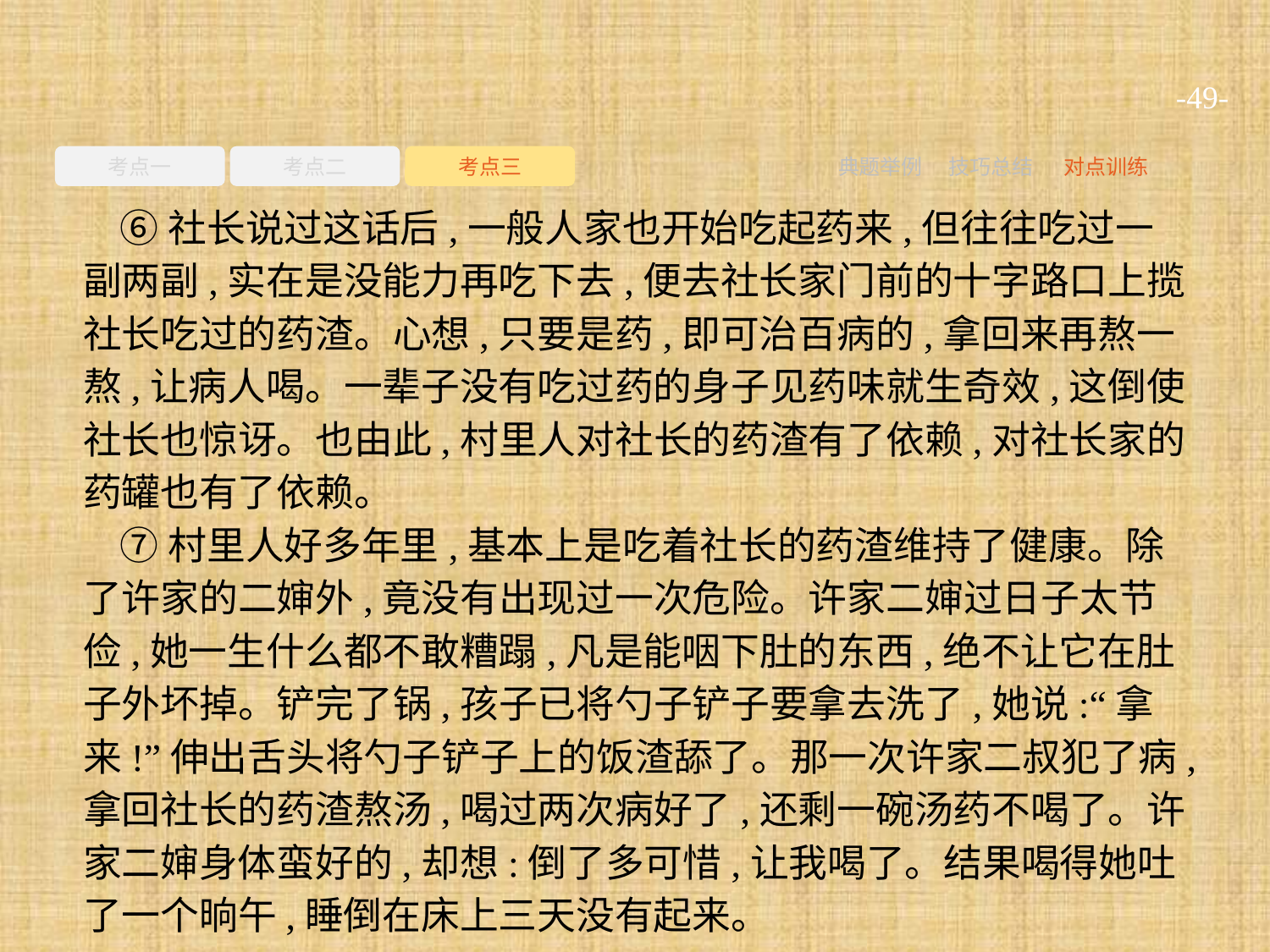

-49-
考点一
考点二
考点三
典题举例
技巧总结
对点训练
⑥社长说过这话后,一般人家也开始吃起药来,但往往吃过一副两副,实在是没能力再吃下去,便去社长家门前的十字路口上揽社长吃过的药渣。心想,只要是药,即可治百病的,拿回来再熬一熬,让病人喝。一辈子没有吃过药的身子见药味就生奇效,这倒使社长也惊讶。也由此,村里人对社长的药渣有了依赖,对社长家的药罐也有了依赖。
⑦村里人好多年里,基本上是吃着社长的药渣维持了健康。除了许家的二婶外,竟没有出现过一次危险。许家二婶过日子太节俭,她一生什么都不敢糟蹋,凡是能咽下肚的东西,绝不让它在肚子外坏掉。铲完了锅,孩子已将勺子铲子要拿去洗了,她说:“拿来!”伸出舌头将勺子铲子上的饭渣舔了。那一次许家二叔犯了病,拿回社长的药渣熬汤,喝过两次病好了,还剩一碗汤药不喝了。许家二婶身体蛮好的,却想:倒了多可惜,让我喝了。结果喝得她吐了一个晌午,睡倒在床上三天没有起来。